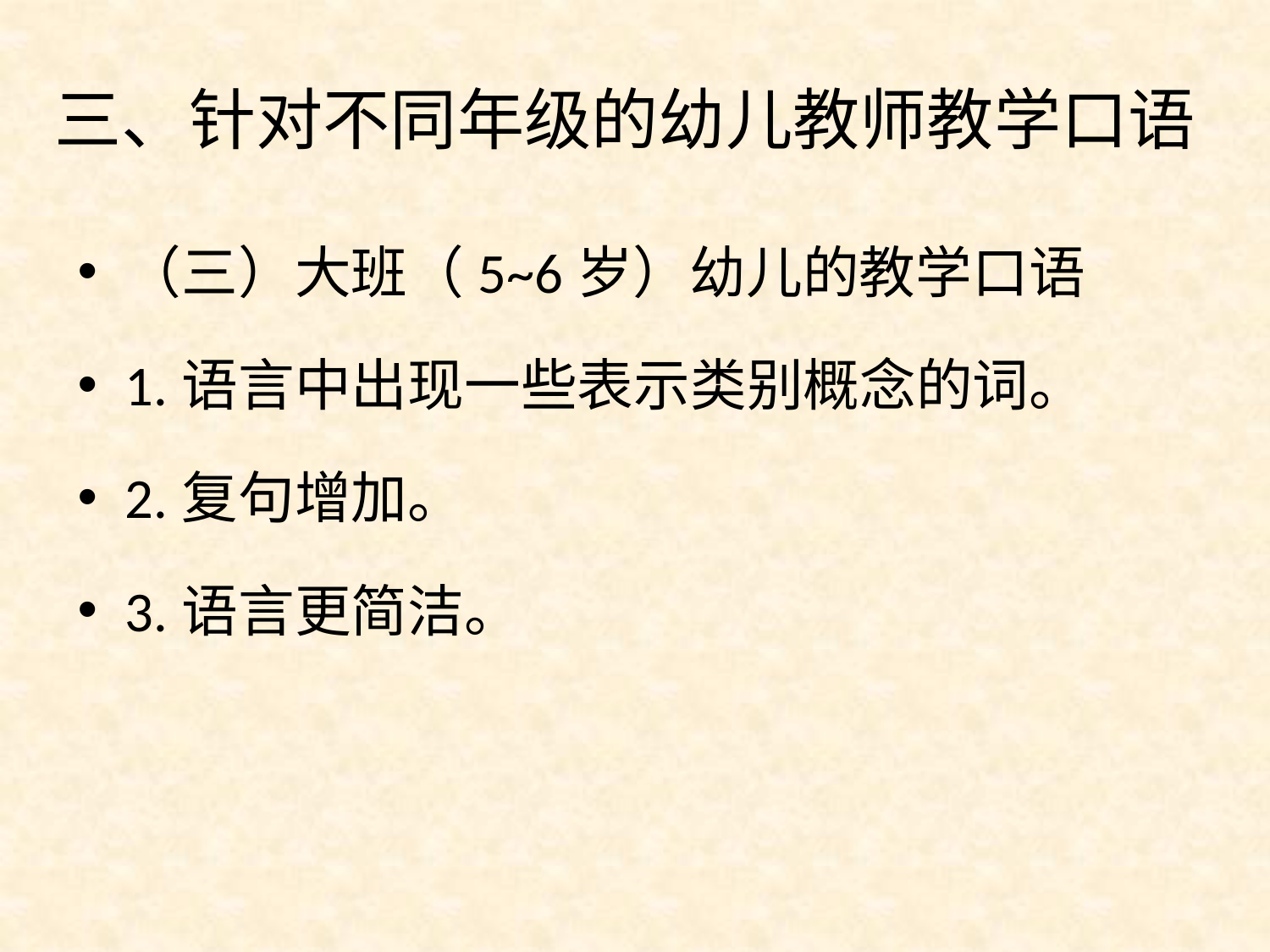

# 三、针对不同年级的幼儿教师教学口语
（三）大班（5~6岁）幼儿的教学口语
1.语言中出现一些表示类别概念的词。
2.复句增加。
3.语言更简洁。